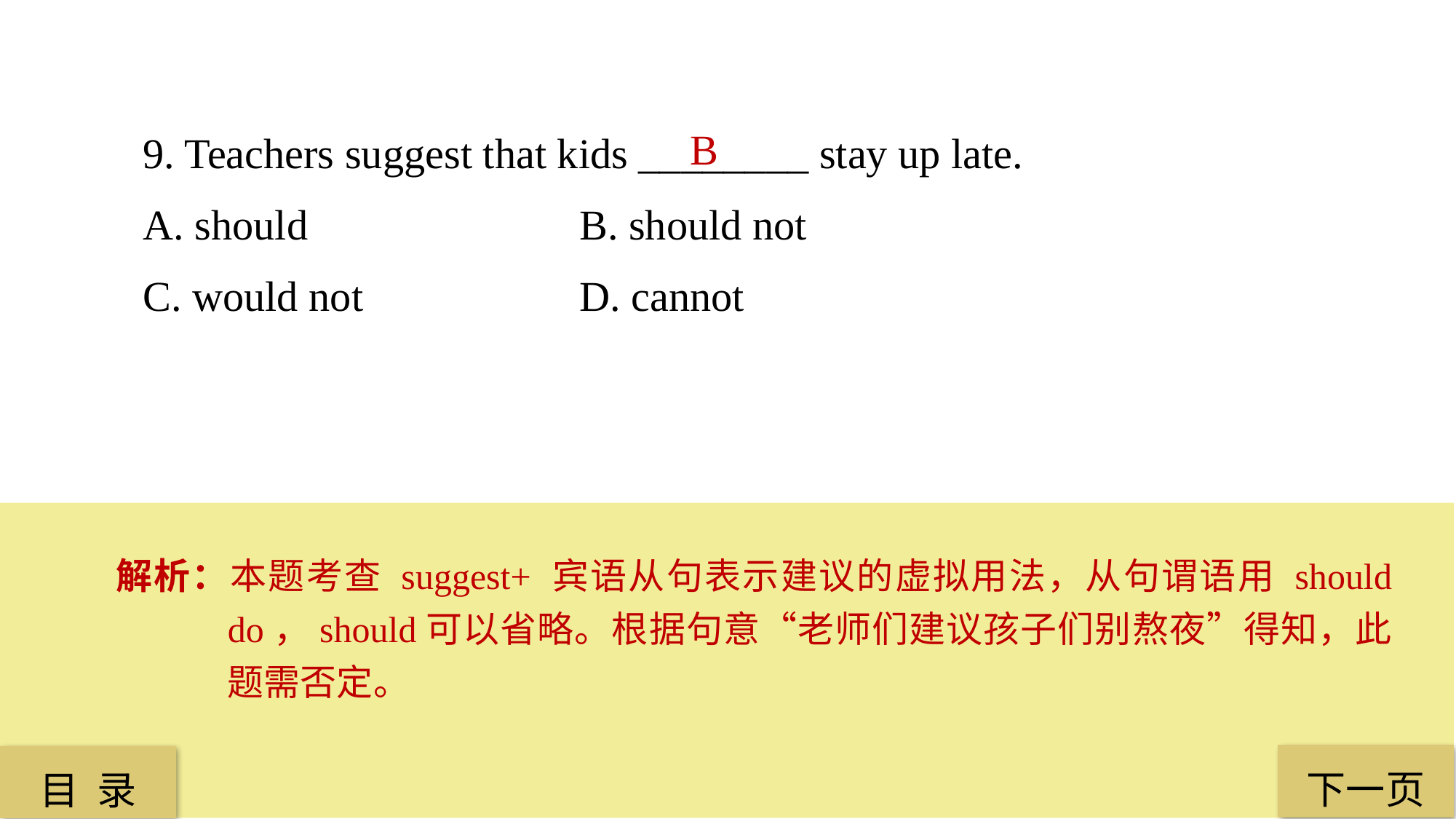

9. Teachers suggest that kids ________ stay up late.
A. should 			B. should not
C. would not 		D. cannot
B
解析：本题考查 suggest+ 宾语从句表示建议的虚拟用法，从句谓语用 should do，should可以省略。根据句意“老师们建议孩子们别熬夜”得知，此题需否定。